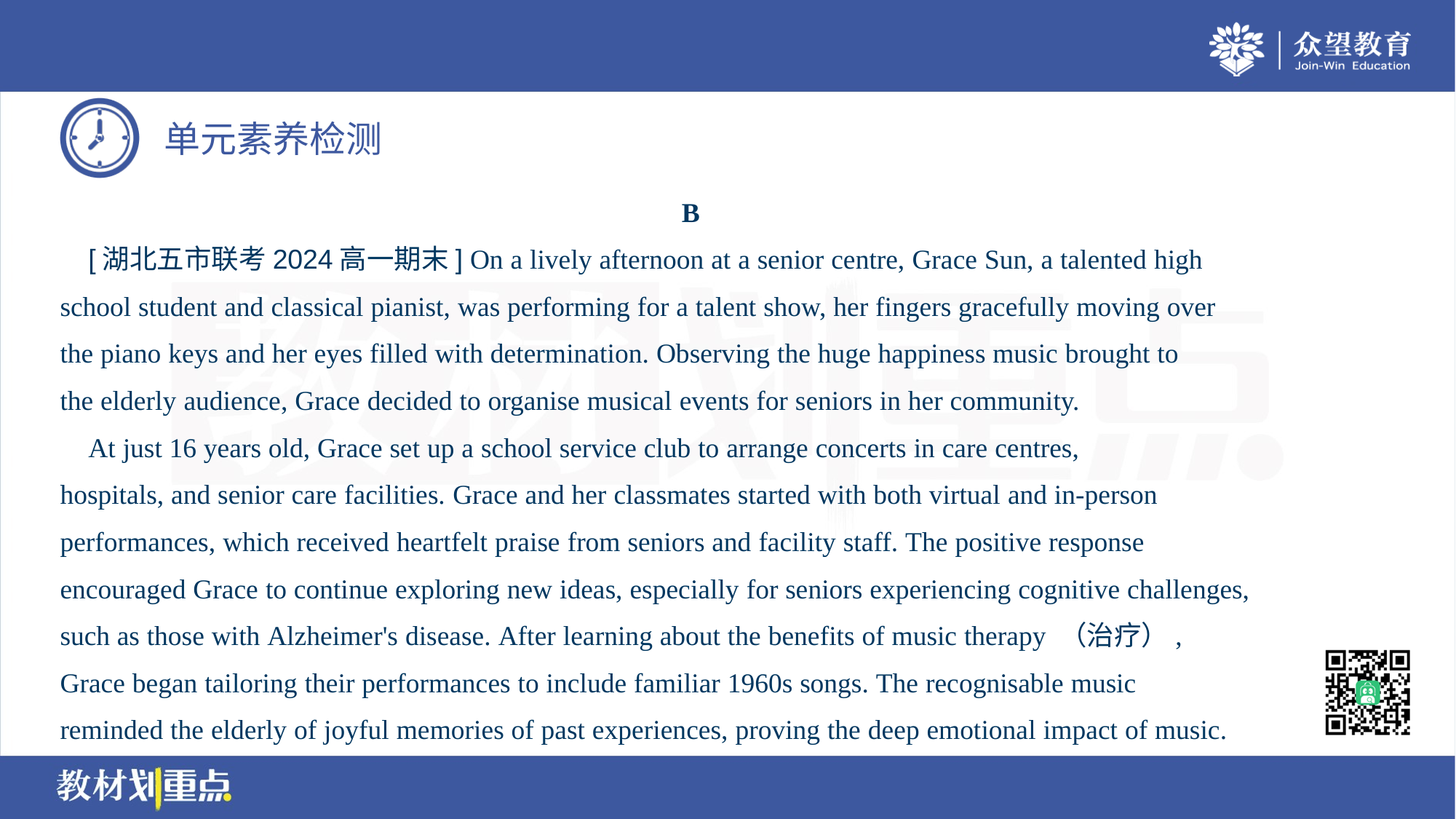

B
    [湖北五市联考2024高一期末] On a lively afternoon at a senior centre, Grace Sun, a talented high
school student and classical pianist, was performing for a talent show, her fingers gracefully moving over
the piano keys and her eyes filled with determination. Observing the huge happiness music brought to
the elderly audience, Grace decided to organise musical events for seniors in her community.
    At just 16 years old, Grace set up a school service club to arrange concerts in care centres,
hospitals, and senior care facilities. Grace and her classmates started with both virtual and in-person
performances, which received heartfelt praise from seniors and facility staff. The positive response
encouraged Grace to continue exploring new ideas, especially for seniors experiencing cognitive challenges,
such as those with Alzheimer's disease. After learning about the benefits of music therapy （治疗）,
Grace began tailoring their performances to include familiar 1960s songs. The recognisable music
reminded the elderly of joyful memories of past experiences, proving the deep emotional impact of music.